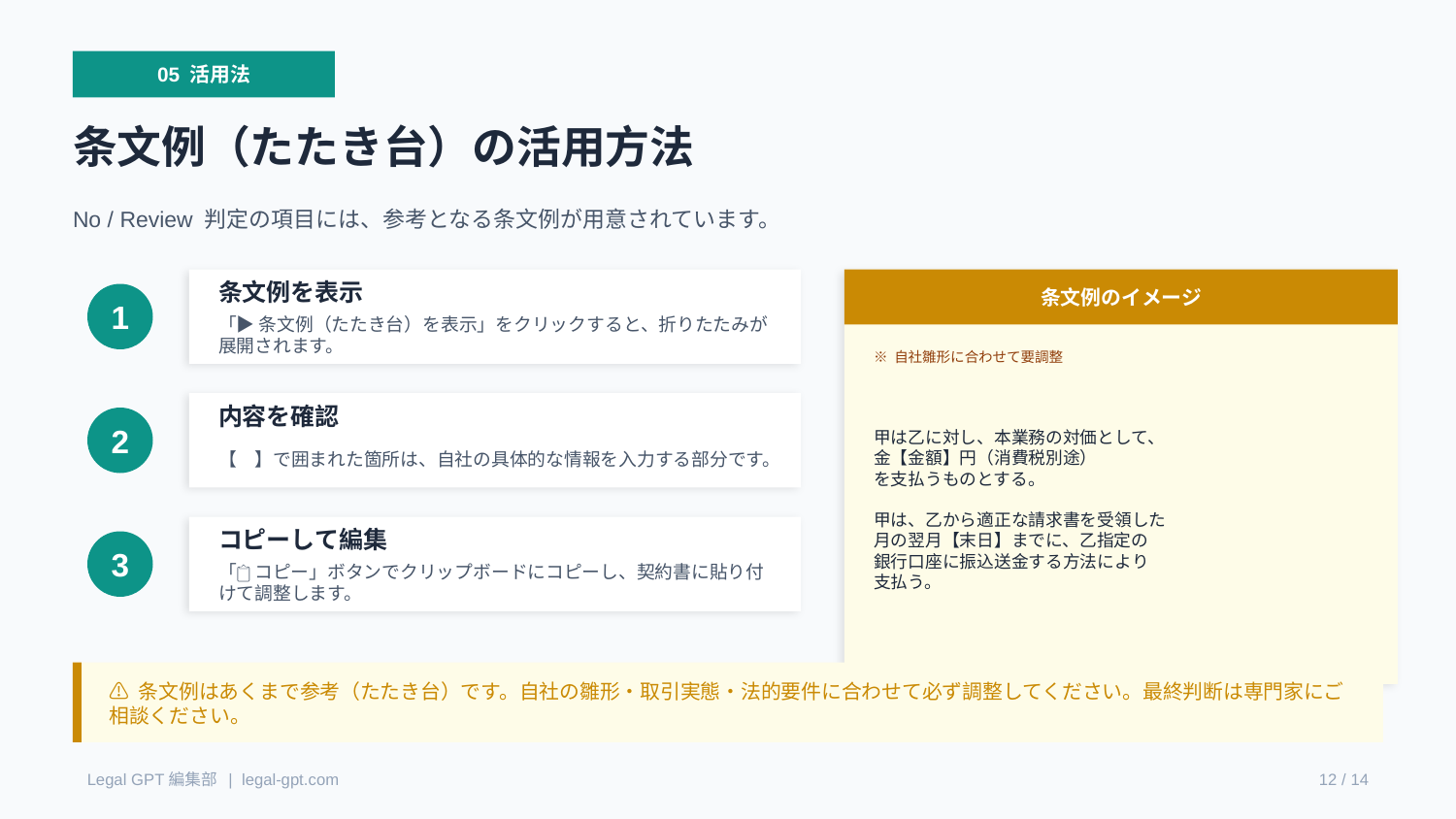

05 活用法
条文例（たたき台）の活用方法
No / Review 判定の項目には、参考となる条文例が用意されています。

条文例を表示
条文例のイメージ

1
「▶ 条文例（たたき台）を表示」をクリックすると、折りたたみが展開されます。
※ 自社雛形に合わせて要調整
甲は乙に対し、本業務の対価として、
金【金額】円（消費税別途）
を支払うものとする。

甲は、乙から適正な請求書を受領した
月の翌月【末日】までに、乙指定の
銀行口座に振込送金する方法により
支払う。

内容を確認

2
【　】で囲まれた箇所は、自社の具体的な情報を入力する部分です。

コピーして編集

3
「📋 コピー」ボタンでクリップボードにコピーし、契約書に貼り付けて調整します。

⚠ 条文例はあくまで参考（たたき台）です。自社の雛形・取引実態・法的要件に合わせて必ず調整してください。最終判断は専門家にご相談ください。
Legal GPT編集部  |  legal-gpt.com
12 / 14